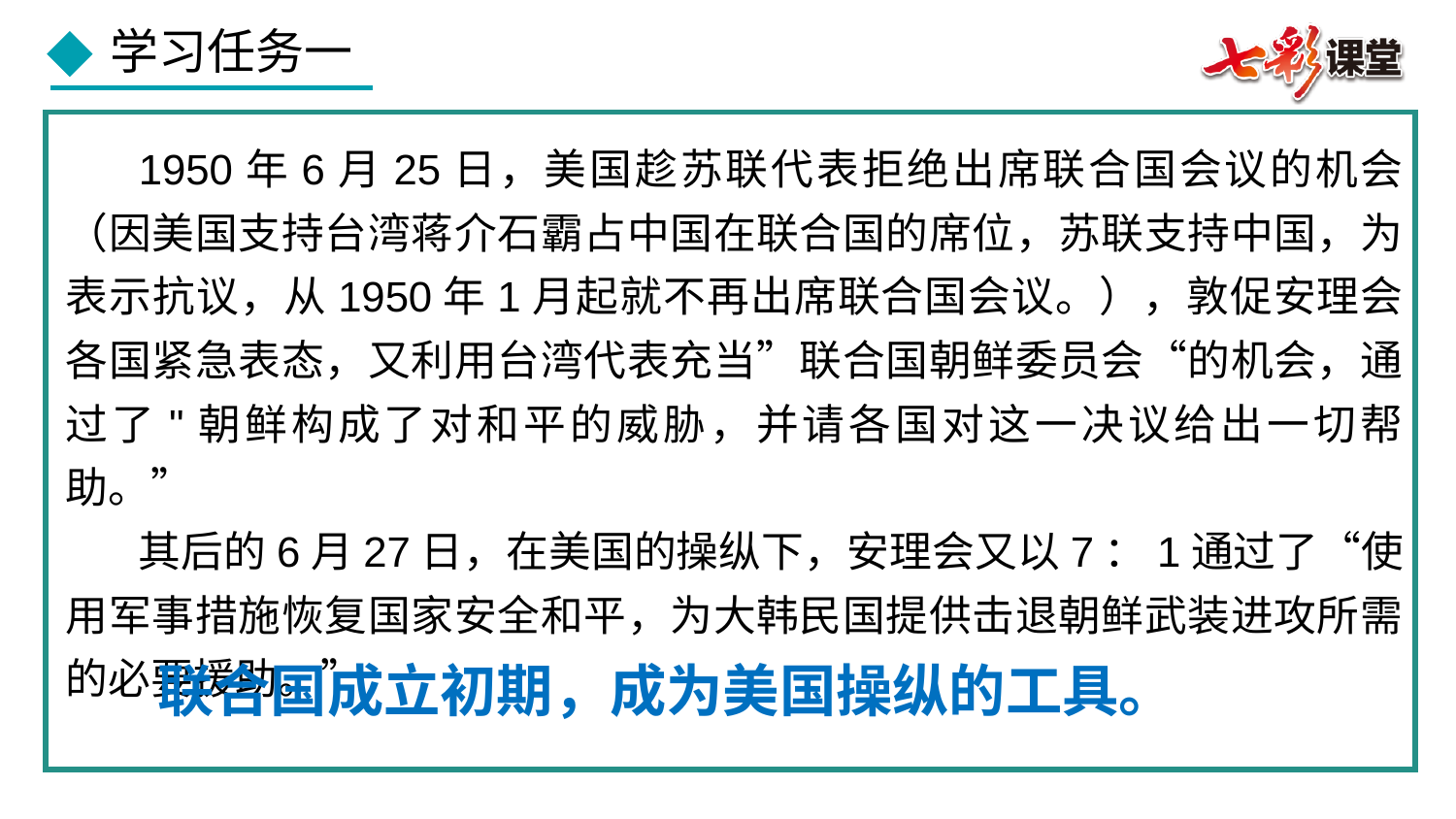

1950年6月25日，美国趁苏联代表拒绝出席联合国会议的机会（因美国支持台湾蒋介石霸占中国在联合国的席位，苏联支持中国，为表示抗议，从1950年1月起就不再出席联合国会议。），敦促安理会各国紧急表态，又利用台湾代表充当”联合国朝鲜委员会“的机会，通过了"朝鲜构成了对和平的威胁，并请各国对这一决议给出一切帮助。”
其后的6月27日，在美国的操纵下，安理会又以7：1通过了“使用军事措施恢复国家安全和平，为大韩民国提供击退朝鲜武装进攻所需的必要援助。”
联合国成立初期，成为美国操纵的工具。